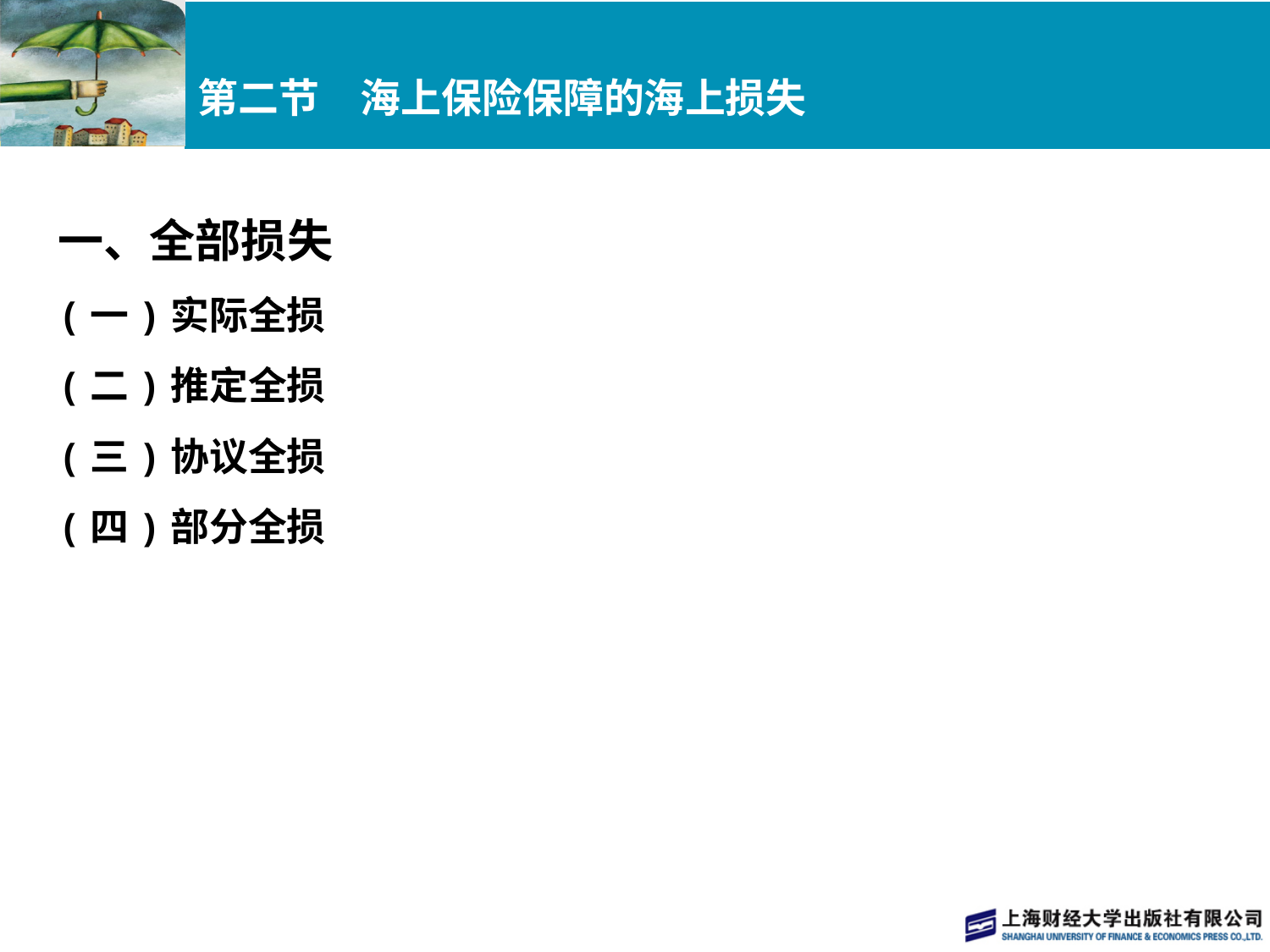

# 第二节　海上保险保障的海上损失
一、全部损失
(一)实际全损
(二)推定全损
(三)协议全损
(四)部分全损